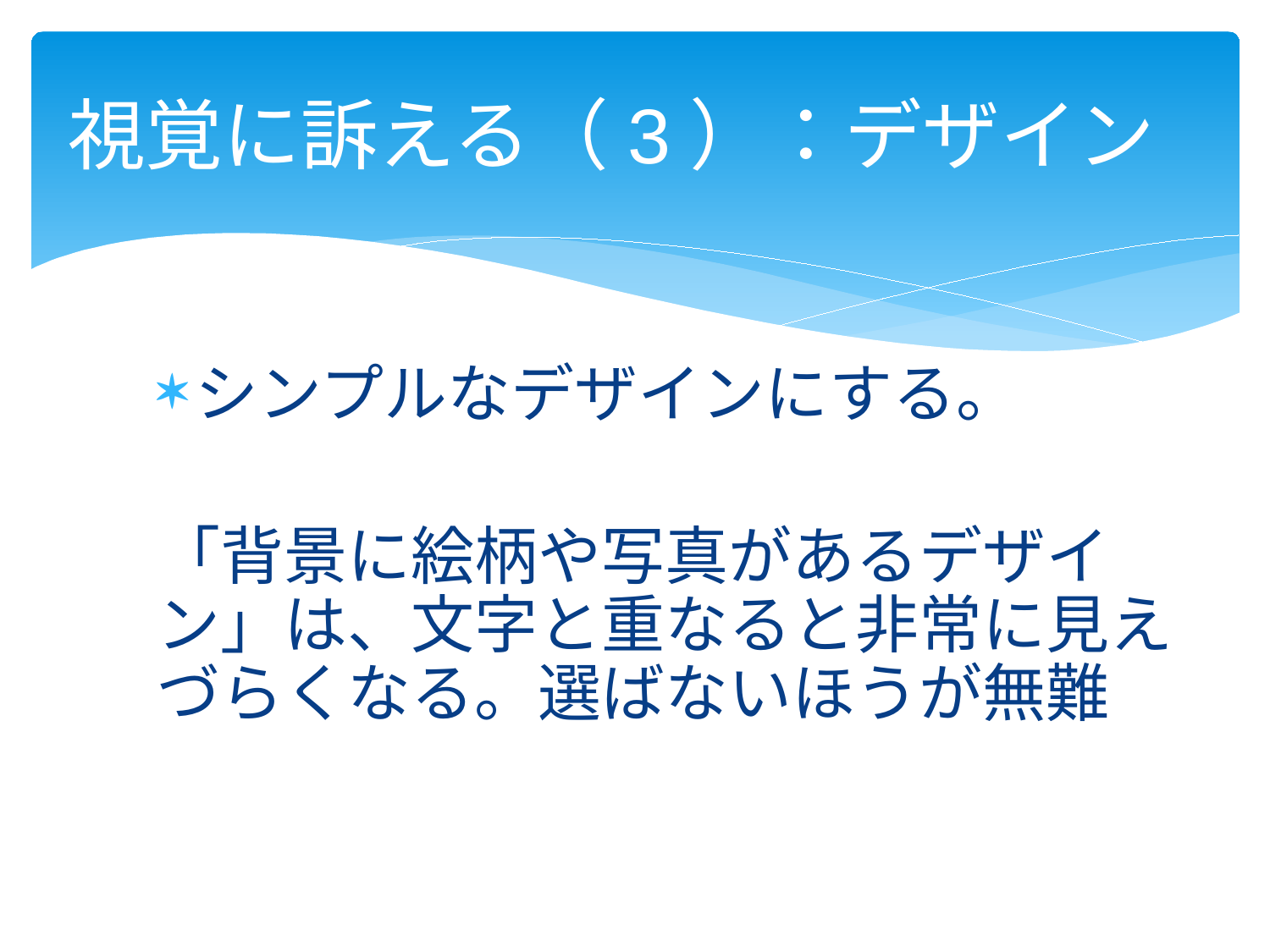

# 視覚に訴える（3）：デザイン
シンプルなデザインにする。

「背景に絵柄や写真があるデザイン」は、文字と重なると非常に見えづらくなる。選ばないほうが無難